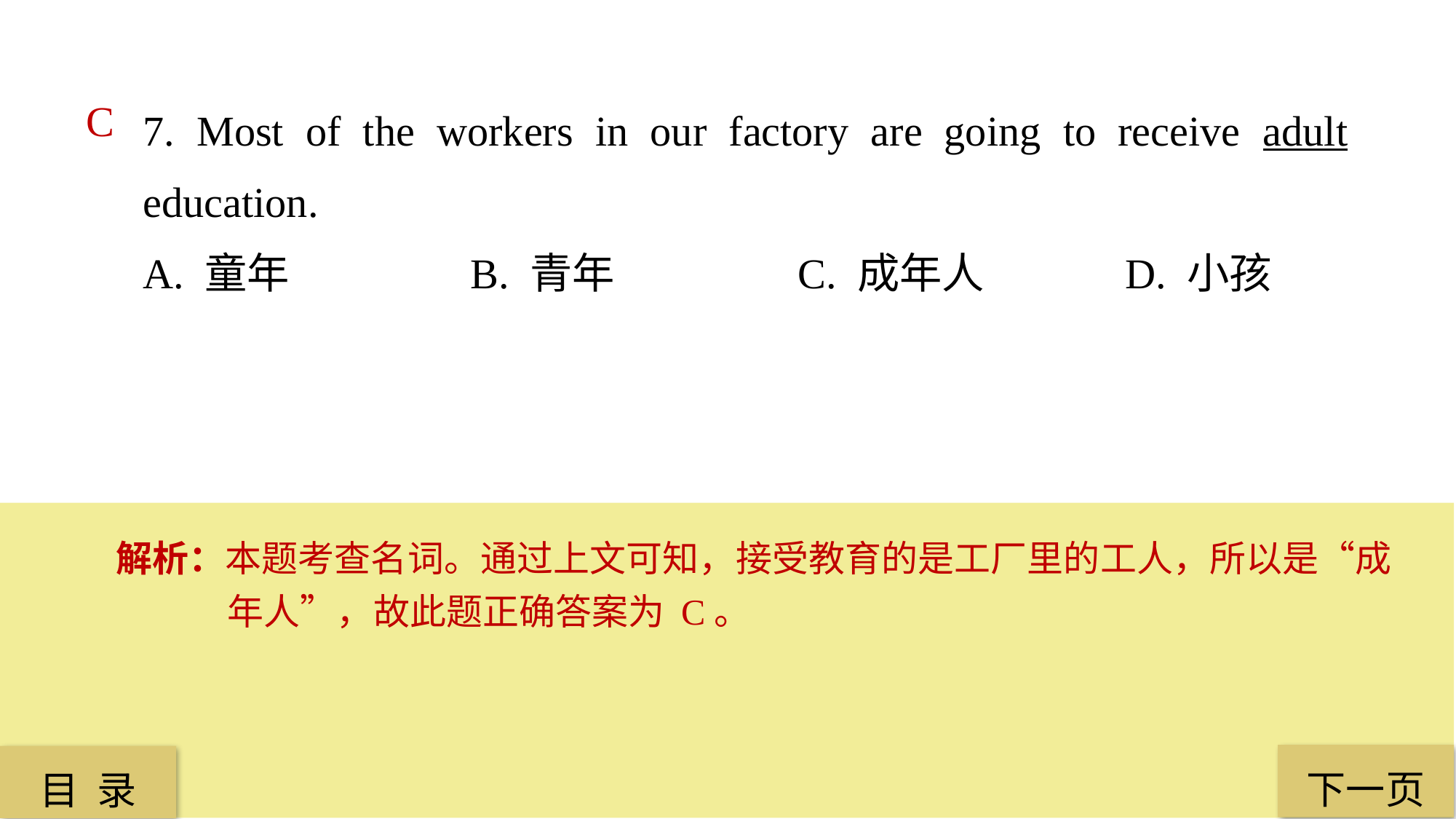

7. Most of the workers in our factory are going to receive adult education.
A. 童年 		B. 青年 		C. 成年人 		D. 小孩
C
解析：本题考查名词。通过上文可知，接受教育的是工厂里的工人，所以是“成年人”，故此题正确答案为 C。